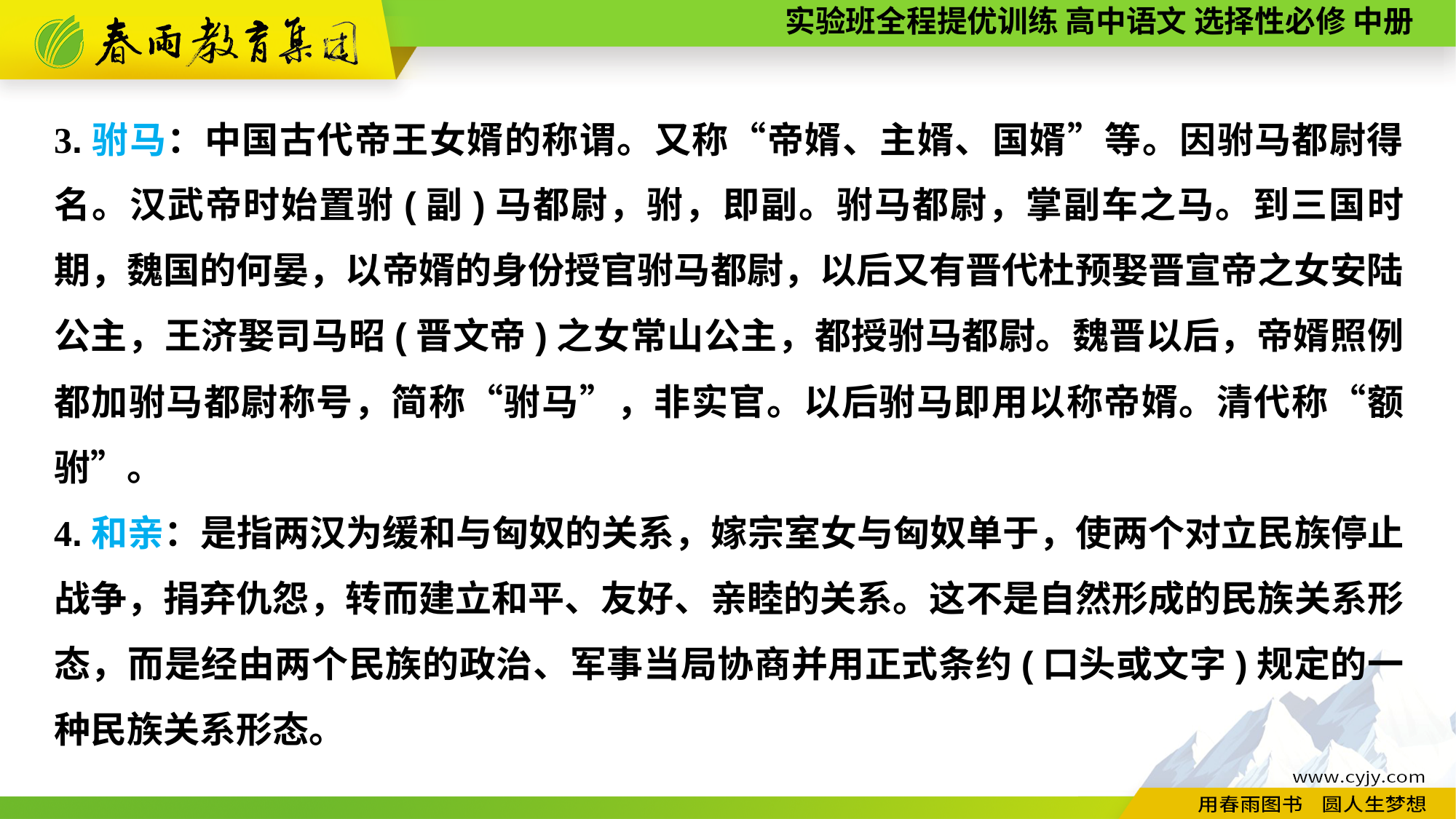

3.驸马：中国古代帝王女婿的称谓。又称“帝婿、主婿、国婿”等。因驸马都尉得名。汉武帝时始置驸(副)马都尉，驸，即副。驸马都尉，掌副车之马。到三国时期，魏国的何晏，以帝婿的身份授官驸马都尉，以后又有晋代杜预娶晋宣帝之女安陆公主，王济娶司马昭(晋文帝)之女常山公主，都授驸马都尉。魏晋以后，帝婿照例都加驸马都尉称号，简称“驸马”，非实官。以后驸马即用以称帝婿。清代称“额驸”。
4.和亲：是指两汉为缓和与匈奴的关系，嫁宗室女与匈奴单于，使两个对立民族停止战争，捐弃仇怨，转而建立和平、友好、亲睦的关系。这不是自然形成的民族关系形态，而是经由两个民族的政治、军事当局协商并用正式条约(口头或文字)规定的一种民族关系形态。